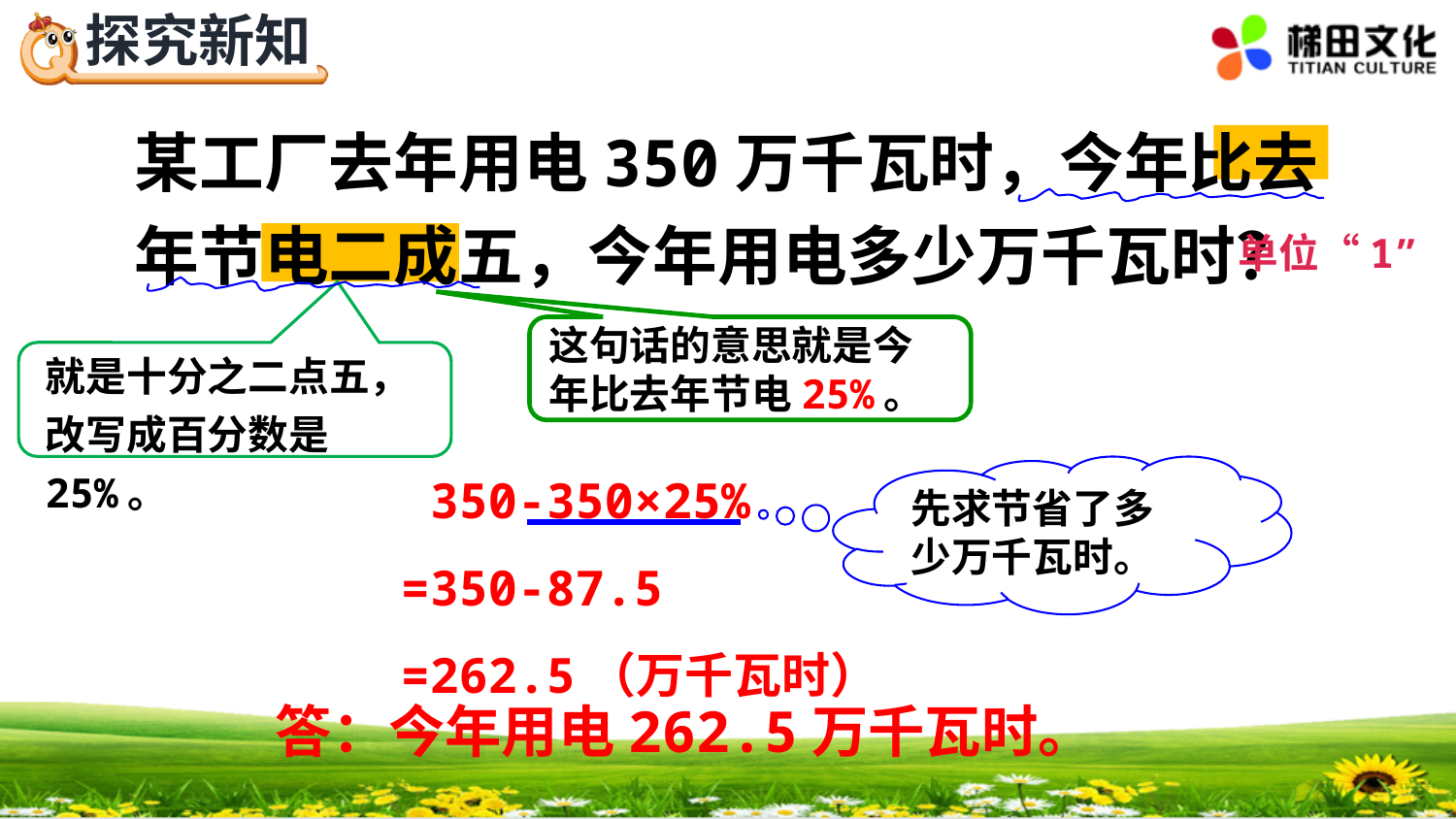

某工厂去年用电350万千瓦时，今年比去年节电二成五，今年用电多少万千瓦时？

单位“1”

这句话的意思就是今年比去年节电25%。
就是十分之二点五，改写成百分数是25%。

 350-350×25%
=350-87.5
=262.5（万千瓦时）
先求节省了多少万千瓦时。
答：今年用电262.5万千瓦时。